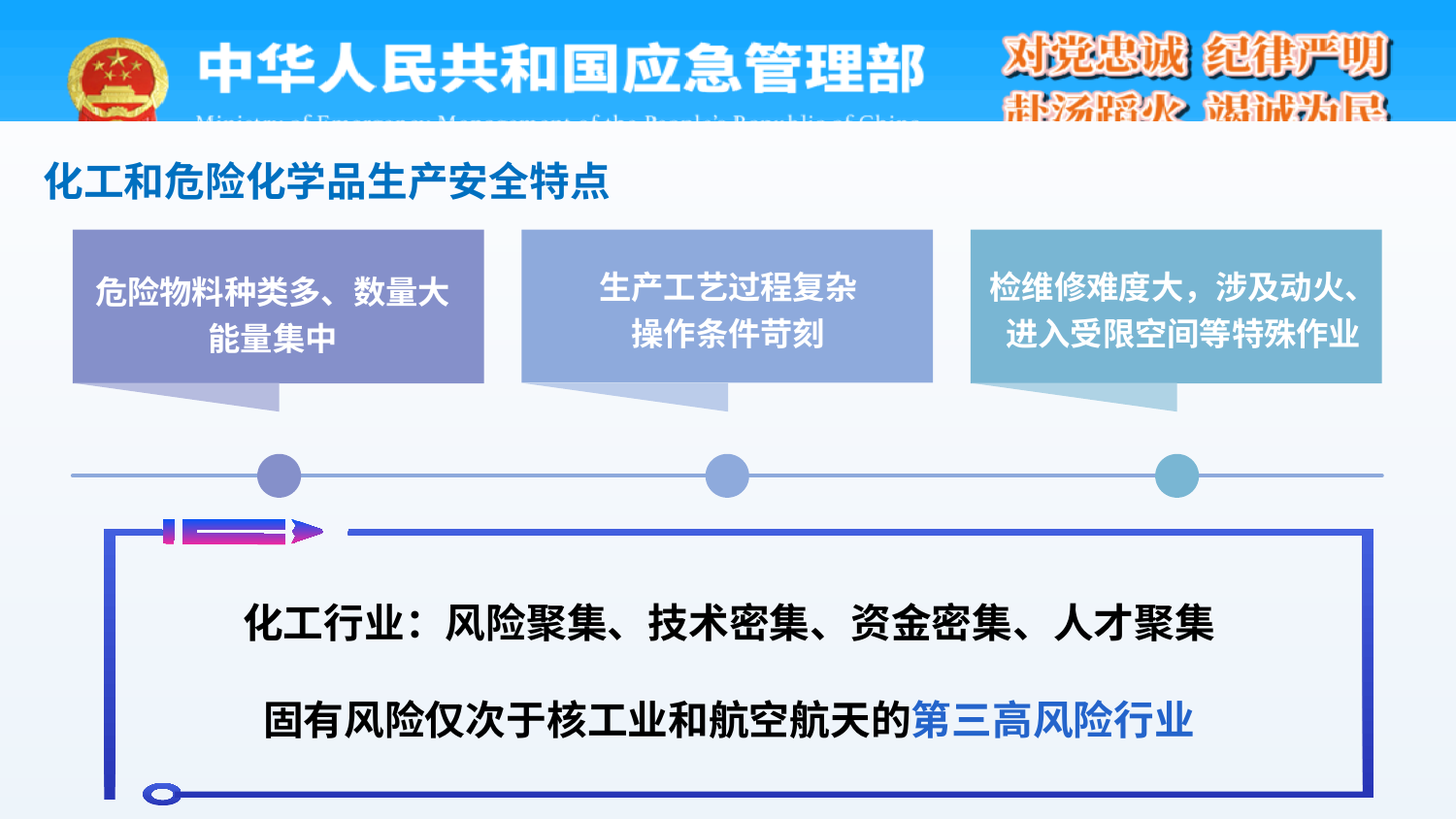

化工和危险化学品生产安全特点
生产工艺过程复杂
操作条件苛刻
检维修难度大，涉及动火、
进入受限空间等特殊作业

危险物料种类多、数量大
能量集中

化工行业：风险聚集、技术密集、资金密集、人才聚集
固有风险仅次于核工业和航空航天的第三高风险行业
11